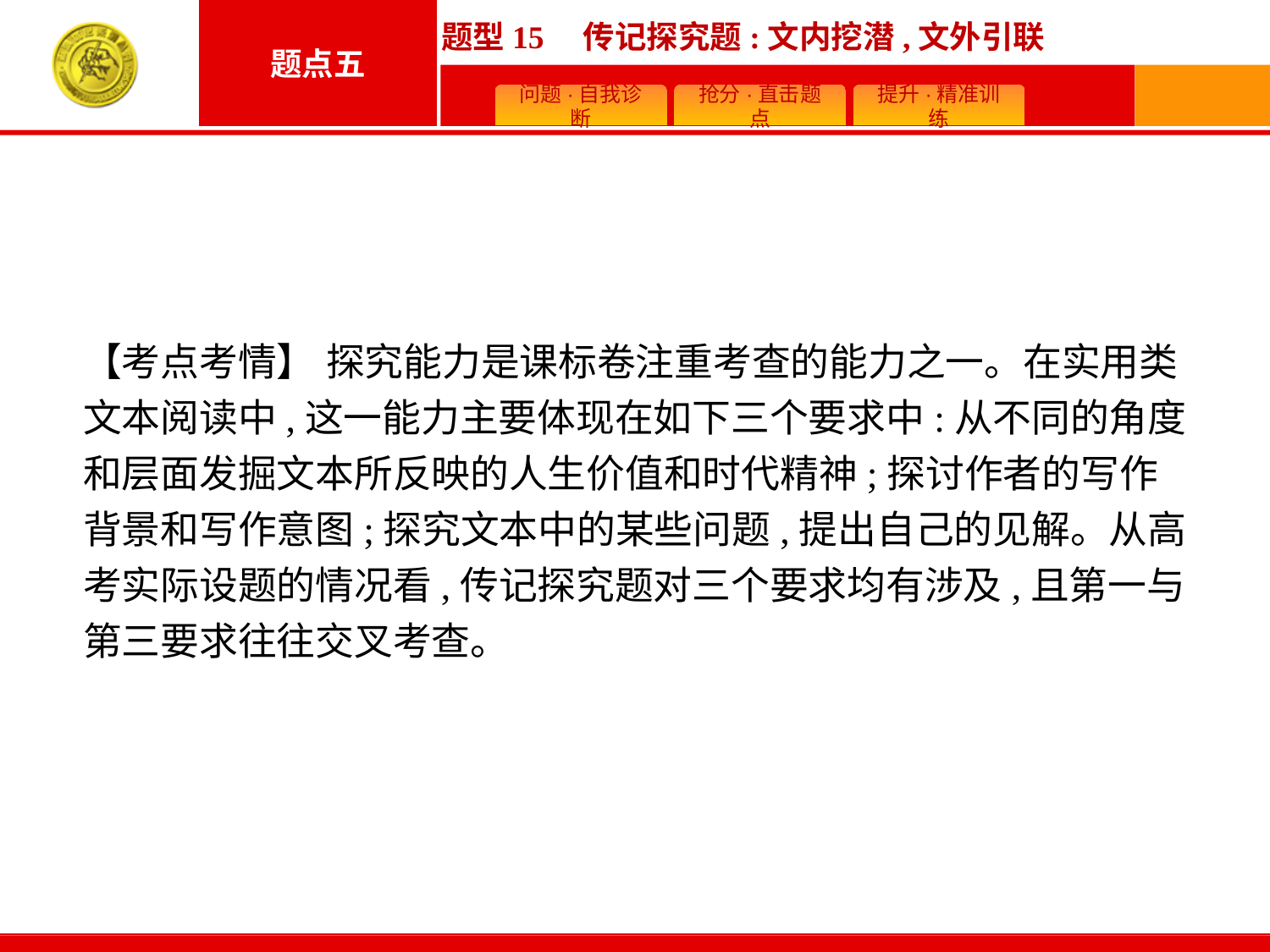

【考点考情】 探究能力是课标卷注重考查的能力之一。在实用类文本阅读中,这一能力主要体现在如下三个要求中:从不同的角度和层面发掘文本所反映的人生价值和时代精神;探讨作者的写作背景和写作意图;探究文本中的某些问题,提出自己的见解。从高考实际设题的情况看,传记探究题对三个要求均有涉及,且第一与第三要求往往交叉考查。